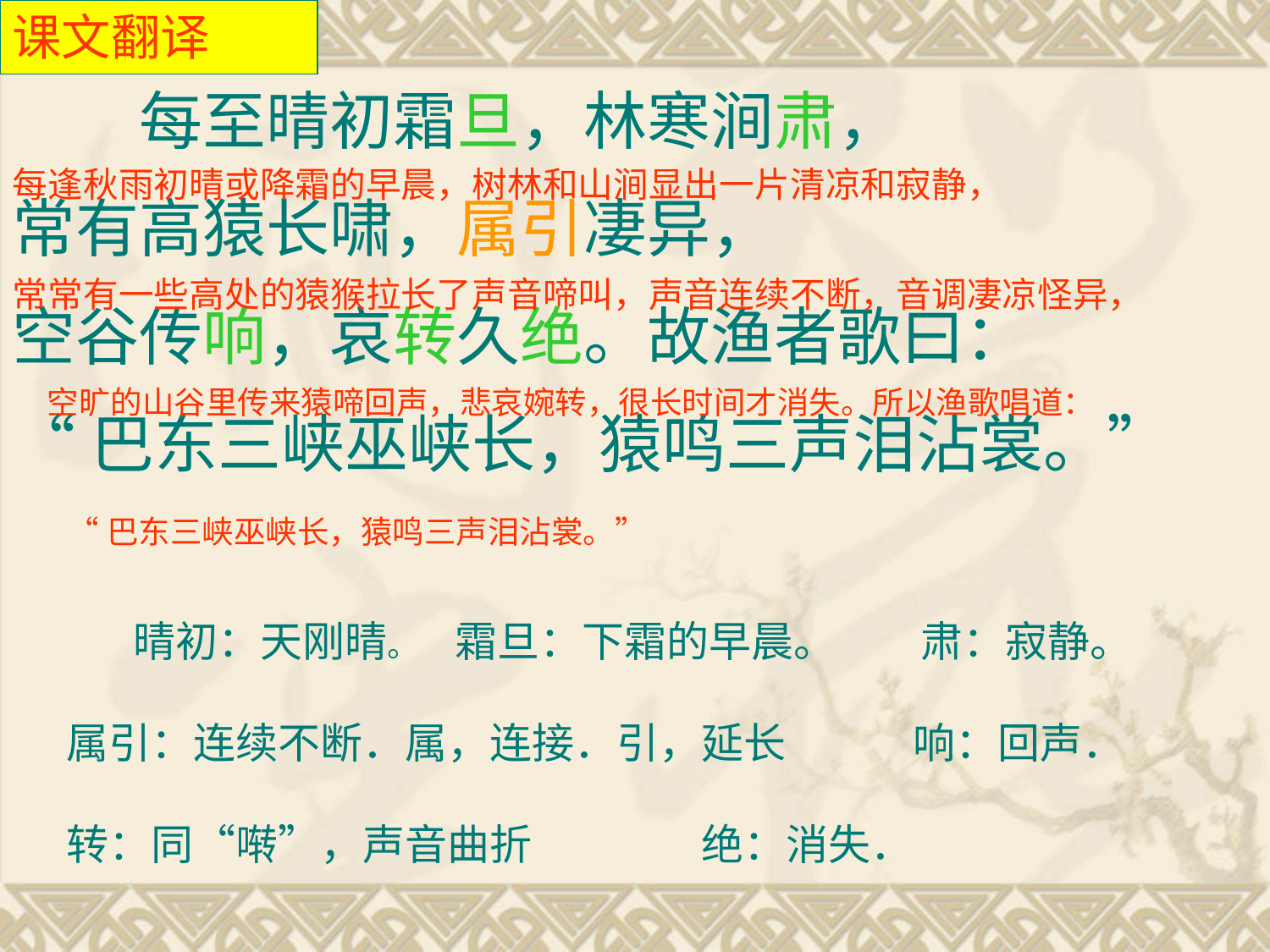

课文翻译
　　每至晴初霜旦，林寒涧肃，
常有高猿长啸，属引凄异，
空谷传响，哀转久绝。故渔者歌曰：
“巴东三峡巫峡长，猿鸣三声泪沾裳。”
每逢秋雨初晴或降霜的早晨，树林和山涧显出一片清凉和寂静，
常常有一些高处的猿猴拉长了声音啼叫，声音连续不断，音调凄凉怪异，
空旷的山谷里传来猿啼回声，悲哀婉转，很长时间才消失。所以渔歌唱道：

“巴东三峡巫峡长，猿鸣三声泪沾裳。”

　       晴初：天刚晴。     霜旦：下霜的早晨。　　肃：寂静。

　属引：连续不断．属，连接．引，延长　　　响：回声．

　转：同“啭”，声音曲折　　　　绝：消失．